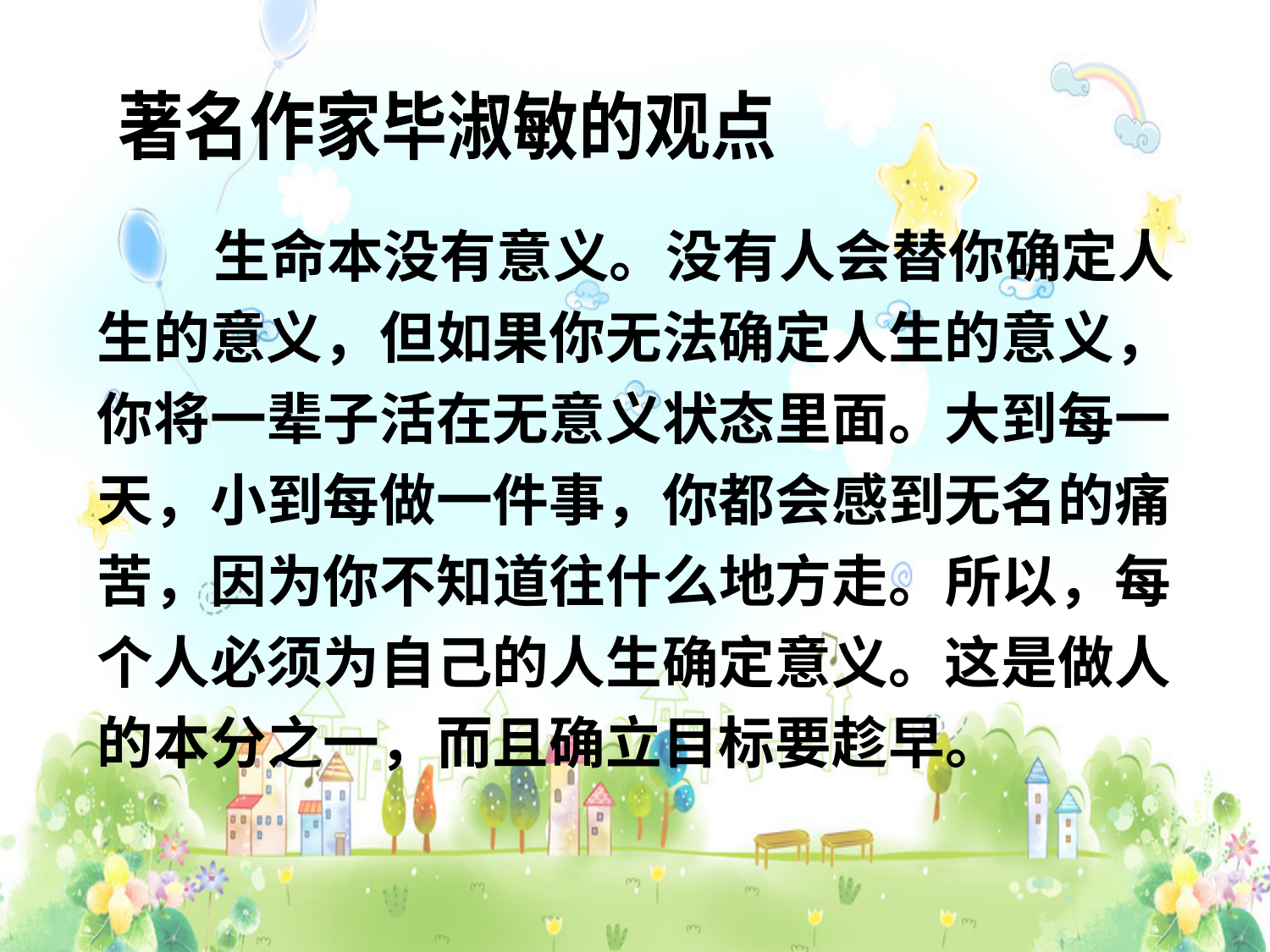

著名作家毕淑敏的观点
        生命本没有意义。没有人会替你确定人生的意义，但如果你无法确定人生的意义，你将一辈子活在无意义状态里面。大到每一天，小到每做一件事，你都会感到无名的痛苦，因为你不知道往什么地方走。所以，每个人必须为自己的人生确定意义。这是做人的本分之一，而且确立目标要趁早。